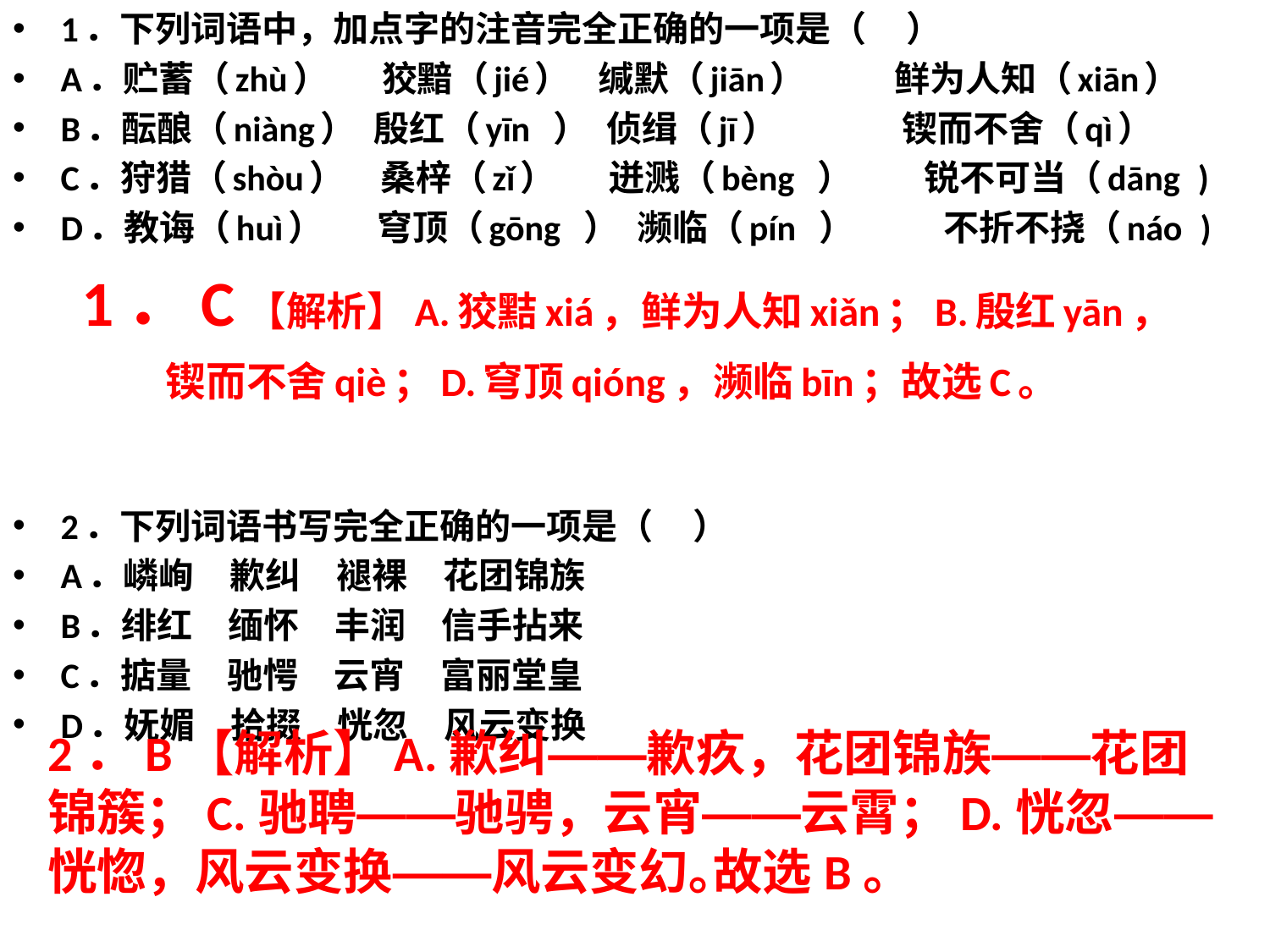

1．下列词语中，加点字的注音完全正确的一项是（    ）
A．贮蓄（zhù）   狡黯（jié）  缄默（jiān）     鲜为人知（xiān）
B．酝酿（niàng） 殷红（yīn ） 侦缉（jī）       锲而不舍（qì）
C．狩猎（shòu）  桑梓（zǐ）   迸溅（bèng ）    锐不可当（dāng )
D．教诲（huì）   穹顶（gōng ） 濒临（pín ）     不折不挠（náo )

2．下列词语书写完全正确的一项是（    ）
A．嶙峋  歉纠  褪裸  花团锦族
B．绯红  缅怀  丰润  信手拈来
C．掂量  驰愕  云宵  富丽堂皇
D．妩媚  拾掇  恍忽  风云变换

# 1．C【解析】A.狡黠xiá，鲜为人知xiǎn；B.殷红yān，锲而不舍qiè；D.穹顶qióng，濒临bīn；故选C。
2．B【解析】A.歉纠——歉疚，花团锦族——花团锦簇；C.驰聘——驰骋，云宵——云霄；D.恍忽——恍惚，风云变换——风云变幻｡故选B。